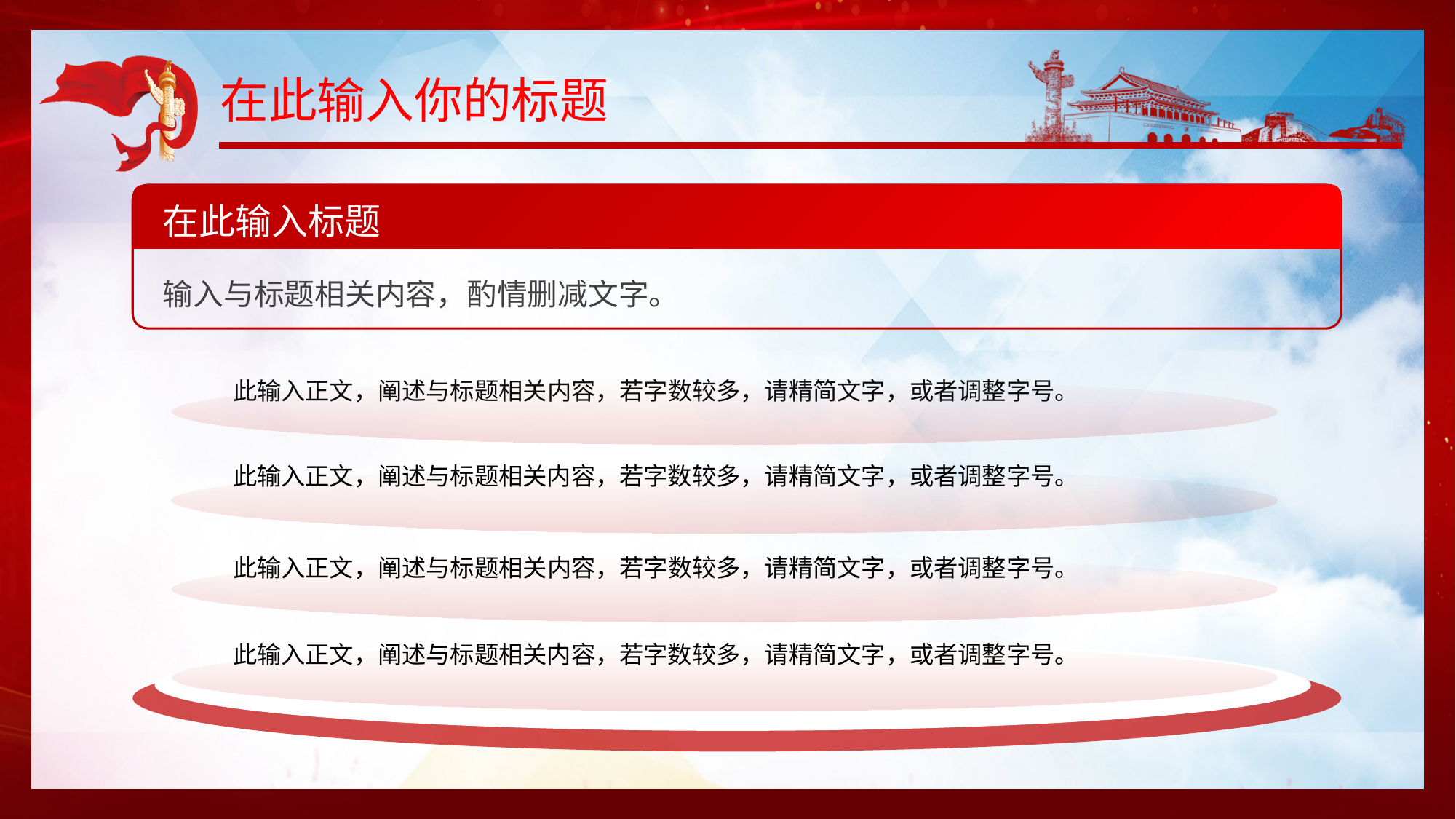

# 在此输入你的标题

在此输入标题
输入与标题相关内容，酌情删减文字。
此输入正文，阐述与标题相关内容，若字数较多，请精简文字，或者调整字号。

此输入正文，阐述与标题相关内容，若字数较多，请精简文字，或者调整字号。

此输入正文，阐述与标题相关内容，若字数较多，请精简文字，或者调整字号。

此输入正文，阐述与标题相关内容，若字数较多，请精简文字，或者调整字号。